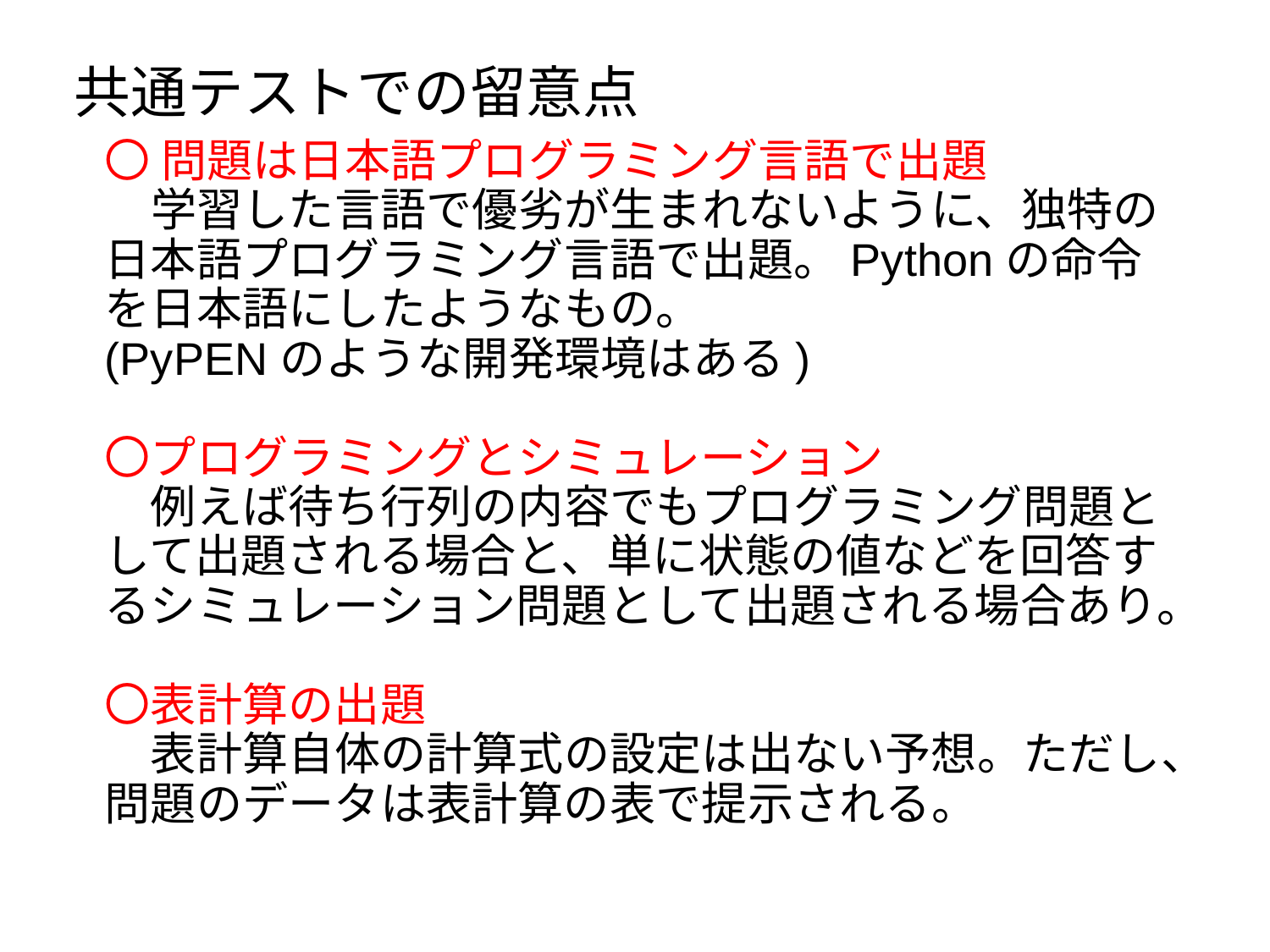

# 共通テストでの留意点
〇 問題は日本語プログラミング言語で出題
　学習した言語で優劣が生まれないように、独特の日本語プログラミング言語で出題。Pythonの命令を日本語にしたようなもの。
(PyPENのような開発環境はある)

〇プログラミングとシミュレーション
　例えば待ち行列の内容でもプログラミング問題として出題される場合と、単に状態の値などを回答するシミュレーション問題として出題される場合あり。

〇表計算の出題
　表計算自体の計算式の設定は出ない予想。ただし、問題のデータは表計算の表で提示される。